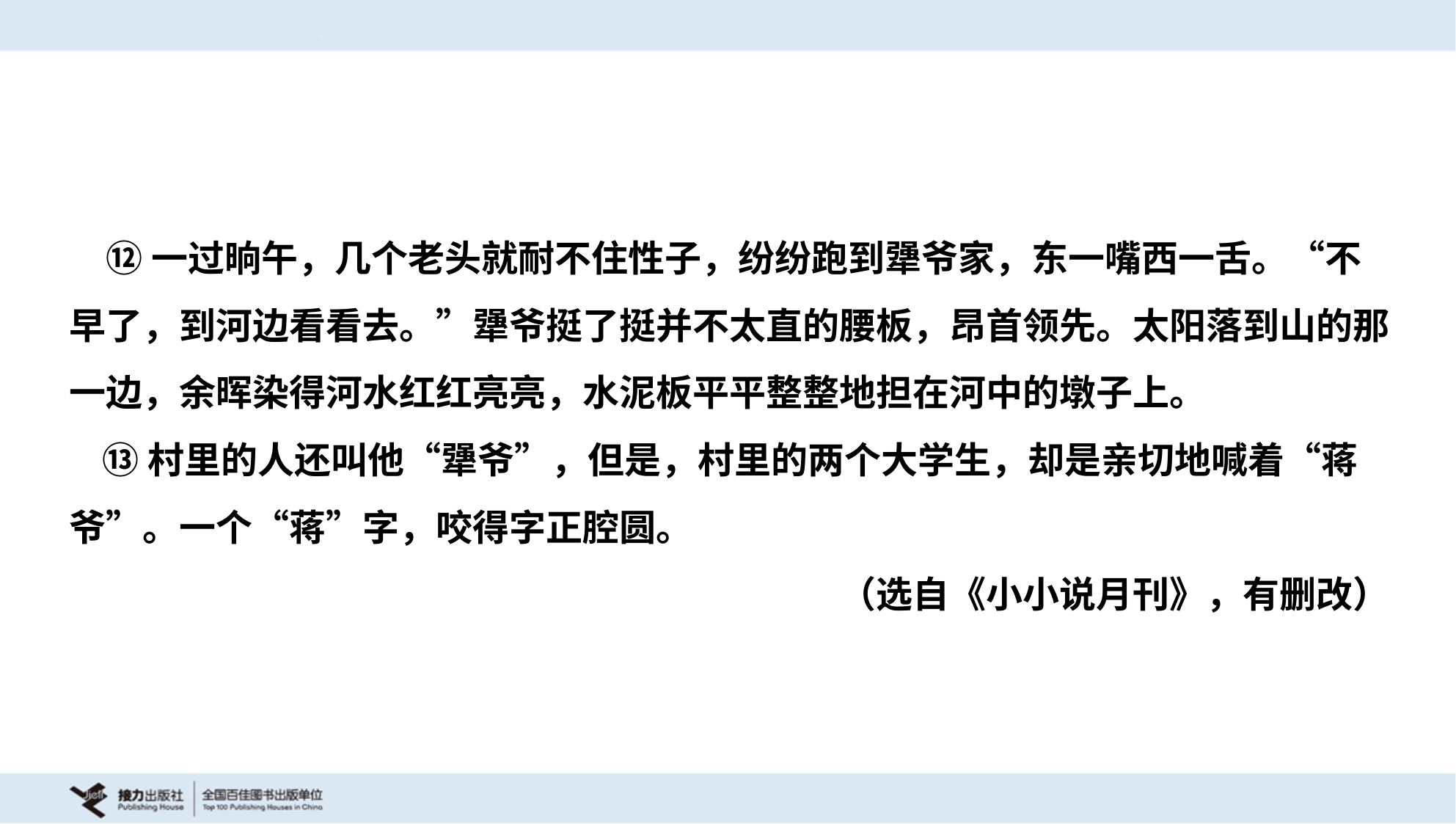

⑫一过晌午，几个老头就耐不住性子，纷纷跑到犟爷家，东一嘴西一舌。“不
早了，到河边看看去。”犟爷挺了挺并不太直的腰板，昂首领先。太阳落到山的那
一边，余晖染得河水红红亮亮，水泥板平平整整地担在河中的墩子上。
    ⑬村里的人还叫他“犟爷”，但是，村里的两个大学生，却是亲切地喊着“蒋
爷”。一个“蒋”字，咬得字正腔圆。
（选自《小小说月刊》，有删改）